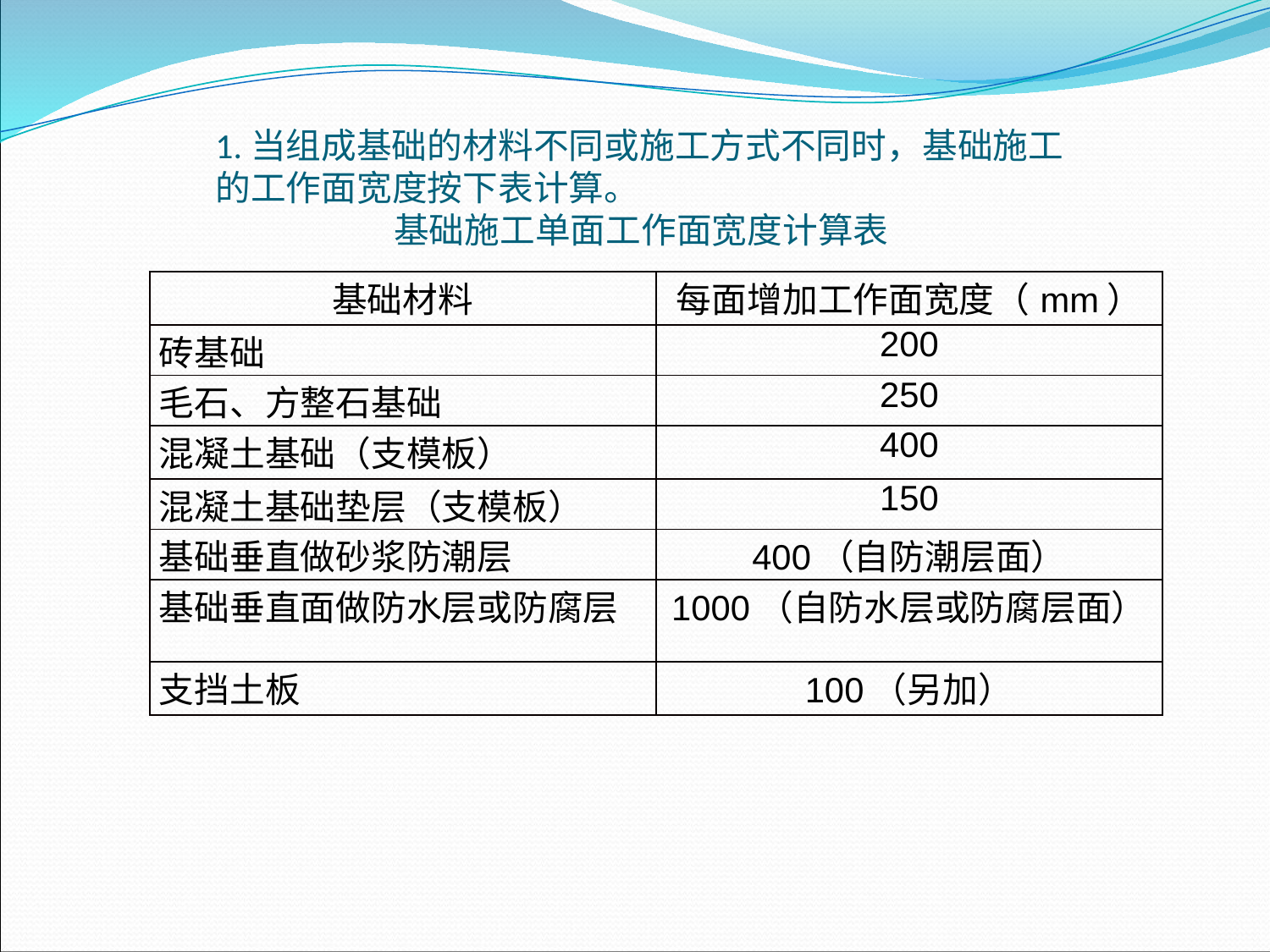

1.当组成基础的材料不同或施工方式不同时，基础施工的工作面宽度按下表计算。                 基础施工单面工作面宽度计算表
| 基础材料 | 每面增加工作面宽度（mm） |
| --- | --- |
| 砖基础 | 200 |
| 毛石、方整石基础 | 250 |
| 混凝土基础（支模板） | 400 |
| 混凝土基础垫层（支模板） | 150 |
| 基础垂直做砂浆防潮层 | 400（自防潮层面） |
| 基础垂直面做防水层或防腐层 | 1000（自防水层或防腐层面） |
| 支挡土板 | 100（另加） |
29